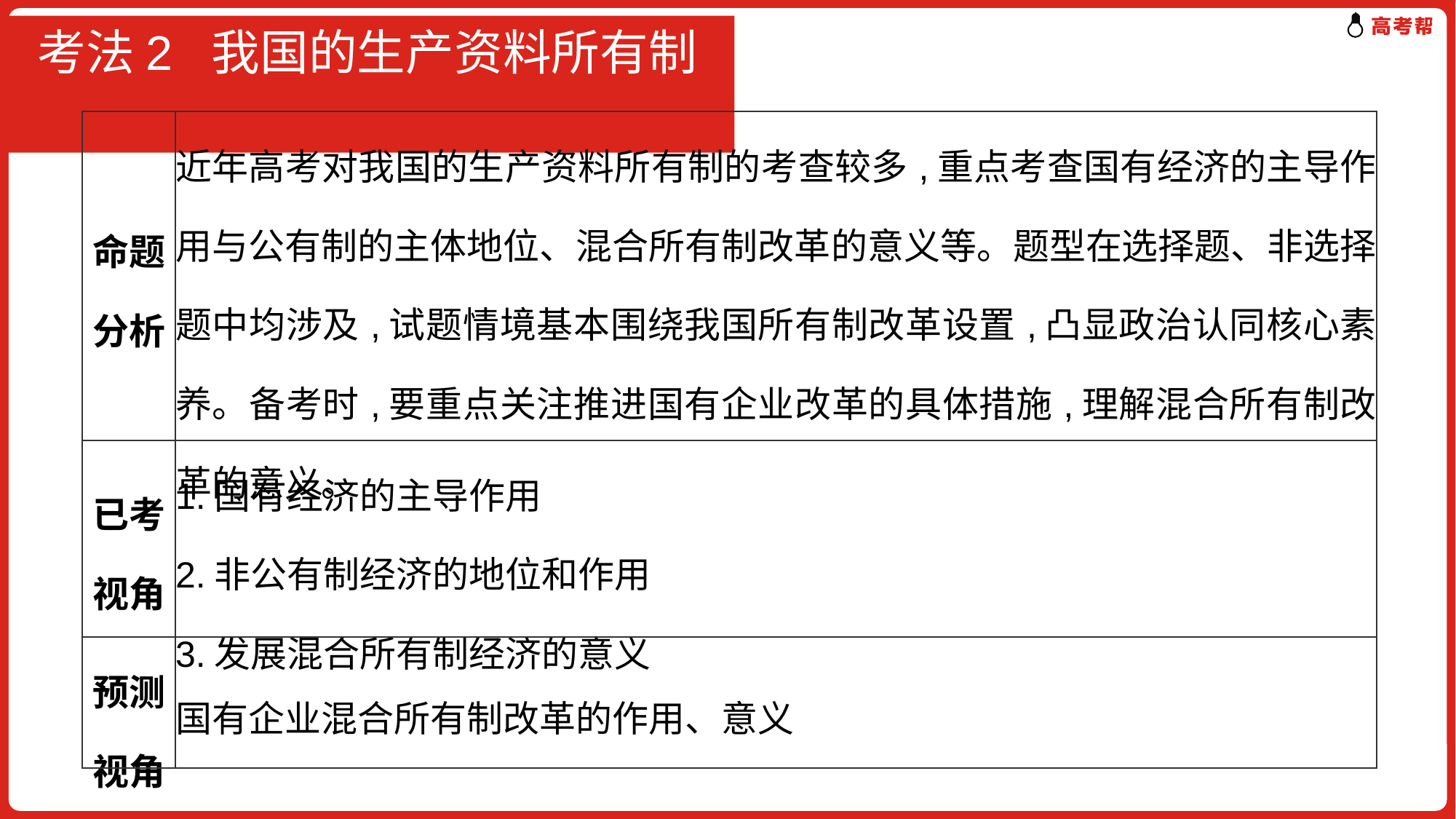

# 考法2  我国的生产资料所有制
| 命题分析 | 近年高考对我国的生产资料所有制的考查较多,重点考查国有经济的主导作用与公有制的主体地位、混合所有制改革的意义等。题型在选择题、非选择题中均涉及,试题情境基本围绕我国所有制改革设置,凸显政治认同核心素养。备考时,要重点关注推进国有企业改革的具体措施,理解混合所有制改革的意义。 |
| --- | --- |
| 已考视角 | 1.国有经济的主导作用 2.非公有制经济的地位和作用 3.发展混合所有制经济的意义 |
| 预测视角 | 国有企业混合所有制改革的作用、意义 |